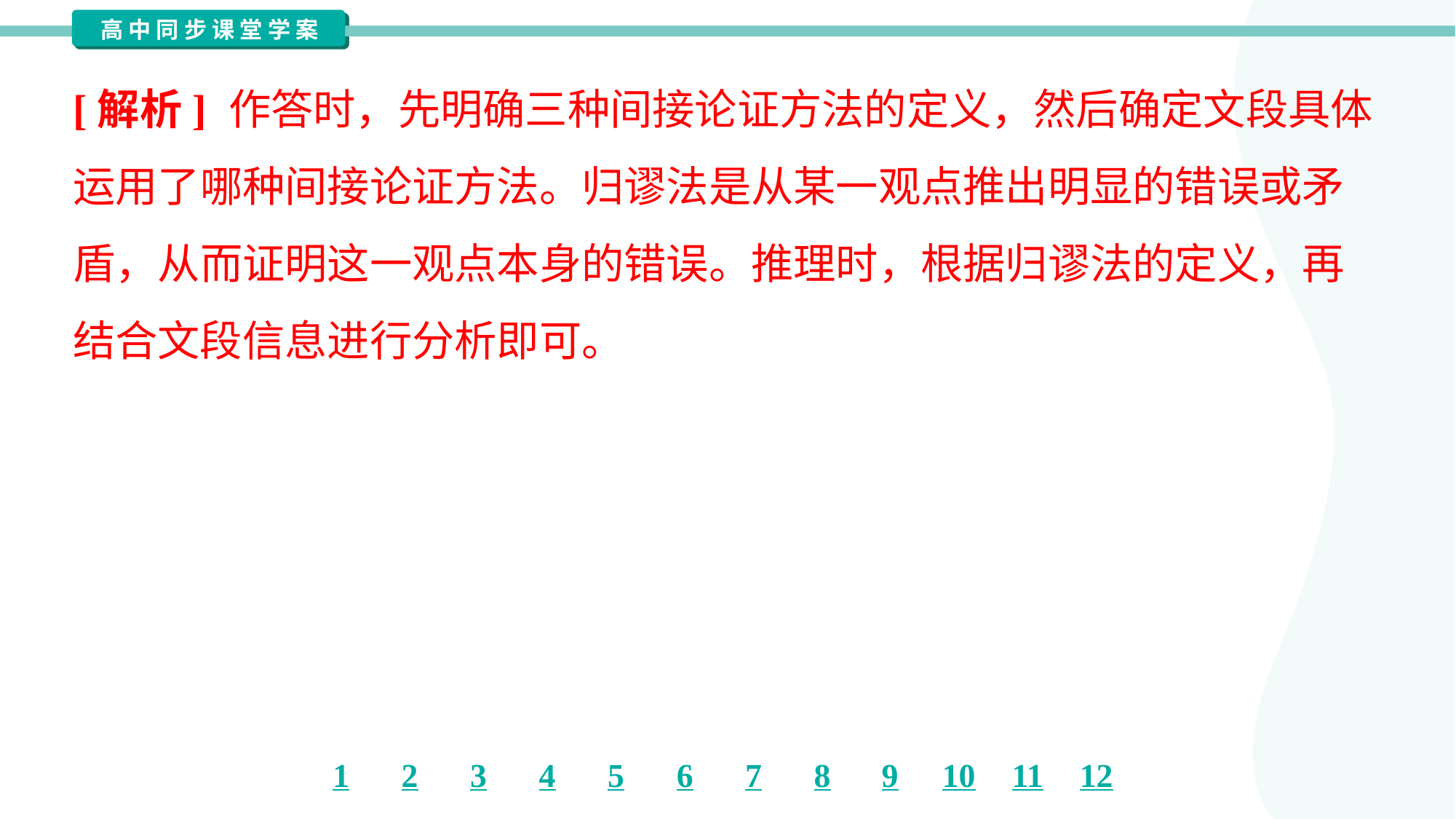

[解析] 作答时，先明确三种间接论证方法的定义，然后确定文段具体
运用了哪种间接论证方法。归谬法是从某一观点推出明显的错误或矛
盾，从而证明这一观点本身的错误。推理时，根据归谬法的定义，再
结合文段信息进行分析即可。